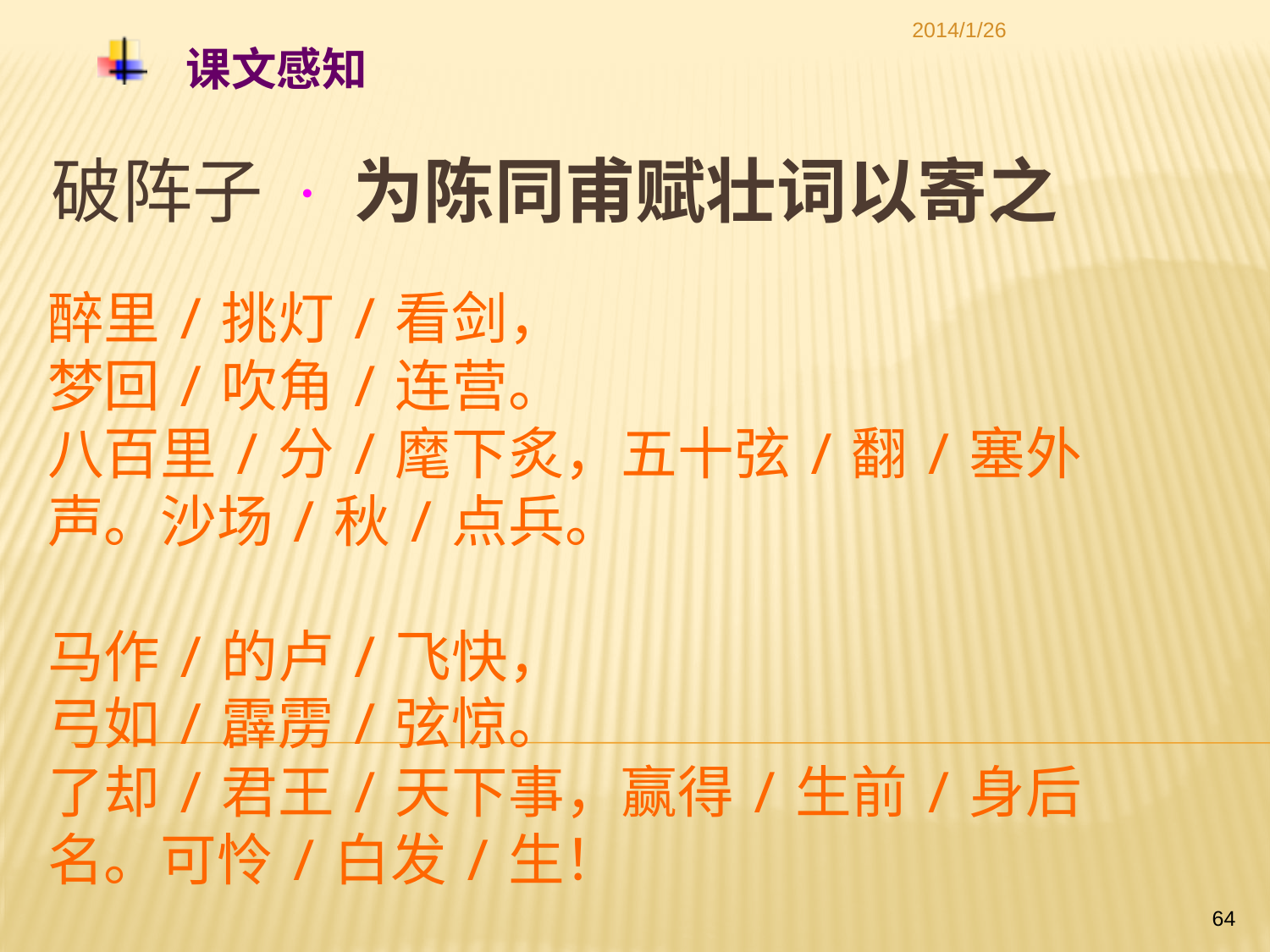

2014/1/26
# 课文感知
破阵子 · 为陈同甫赋壮词以寄之
醉里/挑灯/看剑，
梦回/吹角/连营。
八百里/分/麾下炙，五十弦/翻/塞外声。沙场/秋/点兵。

马作/的卢/飞快，
弓如/霹雳/弦惊。
了却/君王/天下事，赢得/生前/身后名。可怜/白发/生！
64